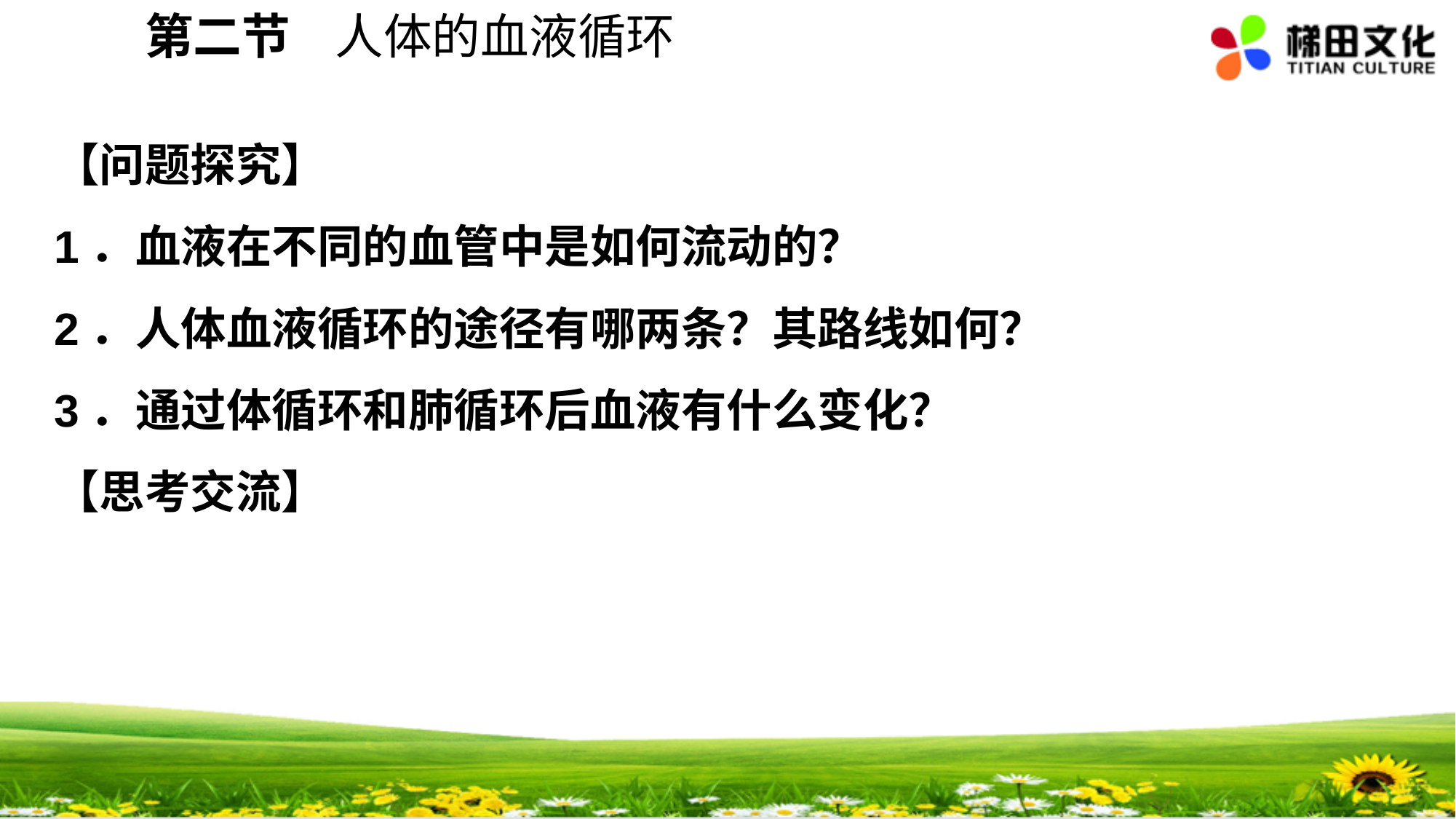

第二节    人体的血液循环
【问题探究】
1．血液在不同的血管中是如何流动的？
2．人体血液循环的途径有哪两条？其路线如何？
3．通过体循环和肺循环后血液有什么变化？
【思考交流】